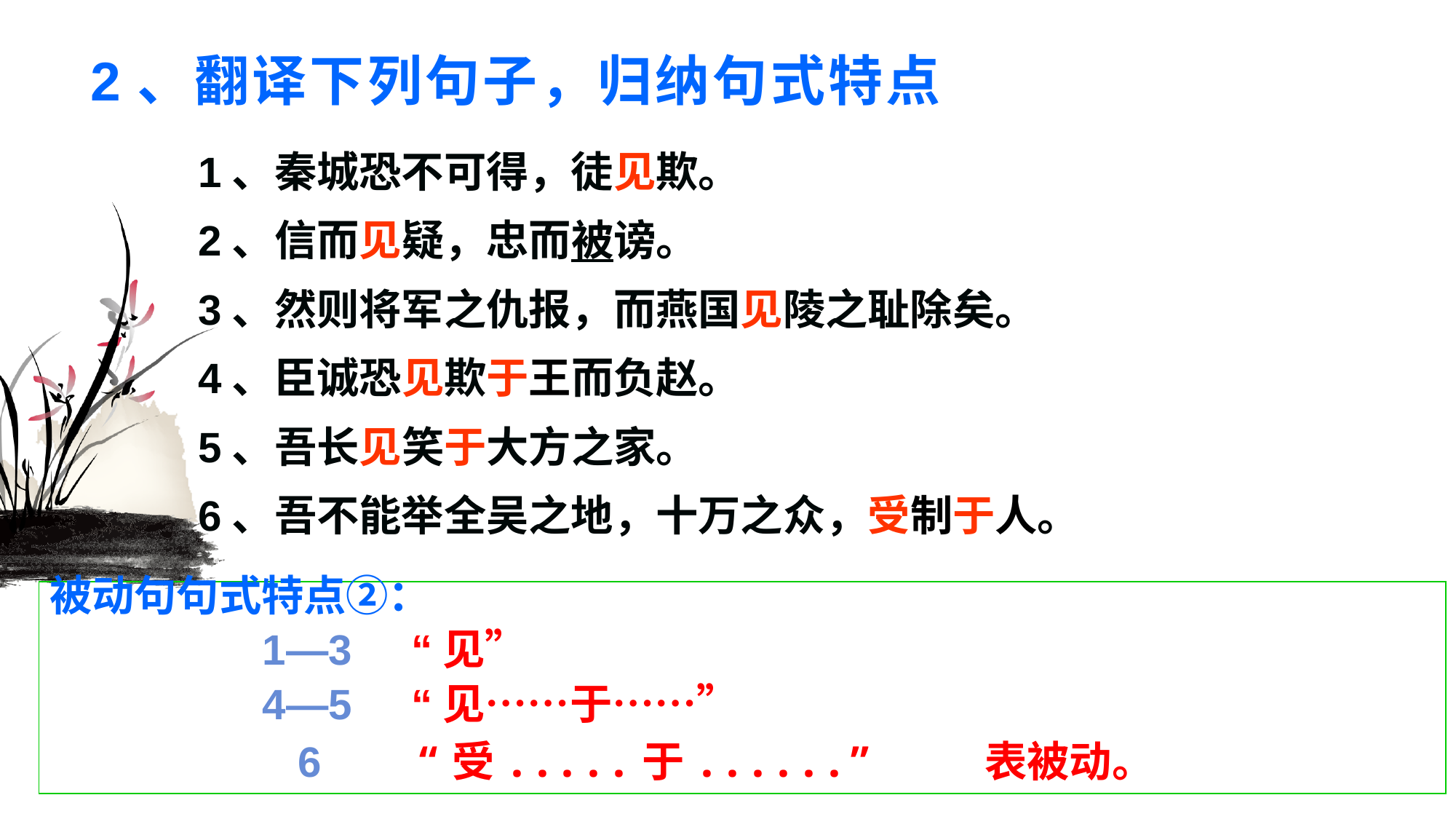

# 2、翻译下列句子，归纳句式特点
1、秦城恐不可得，徒见欺。
2、信而见疑，忠而被谤。
3、然则将军之仇报，而燕国见陵之耻除矣。
4、臣诚恐见欺于王而负赵。
5、吾长见笑于大方之家。
6、吾不能举全吴之地，十万之众，受制于人。
被动句句式特点②：
                  1—3     “见”
                  4—5     “见……于……”
                     6        “受.....于......”    表被动。